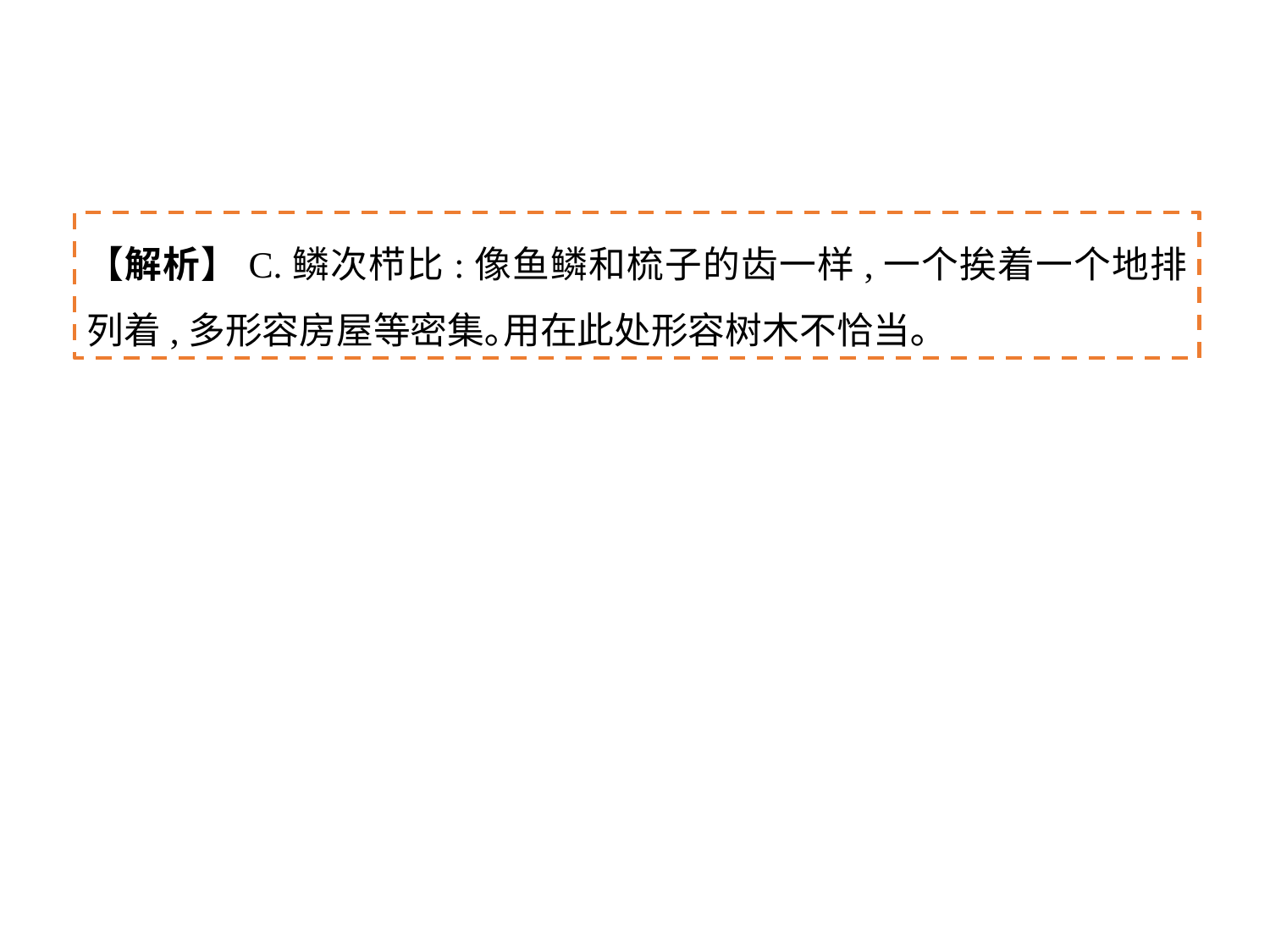

【解析】C.鳞次栉比:像鱼鳞和梳子的齿一样,一个挨着一个地排列着,多形容房屋等密集｡用在此处形容树木不恰当｡